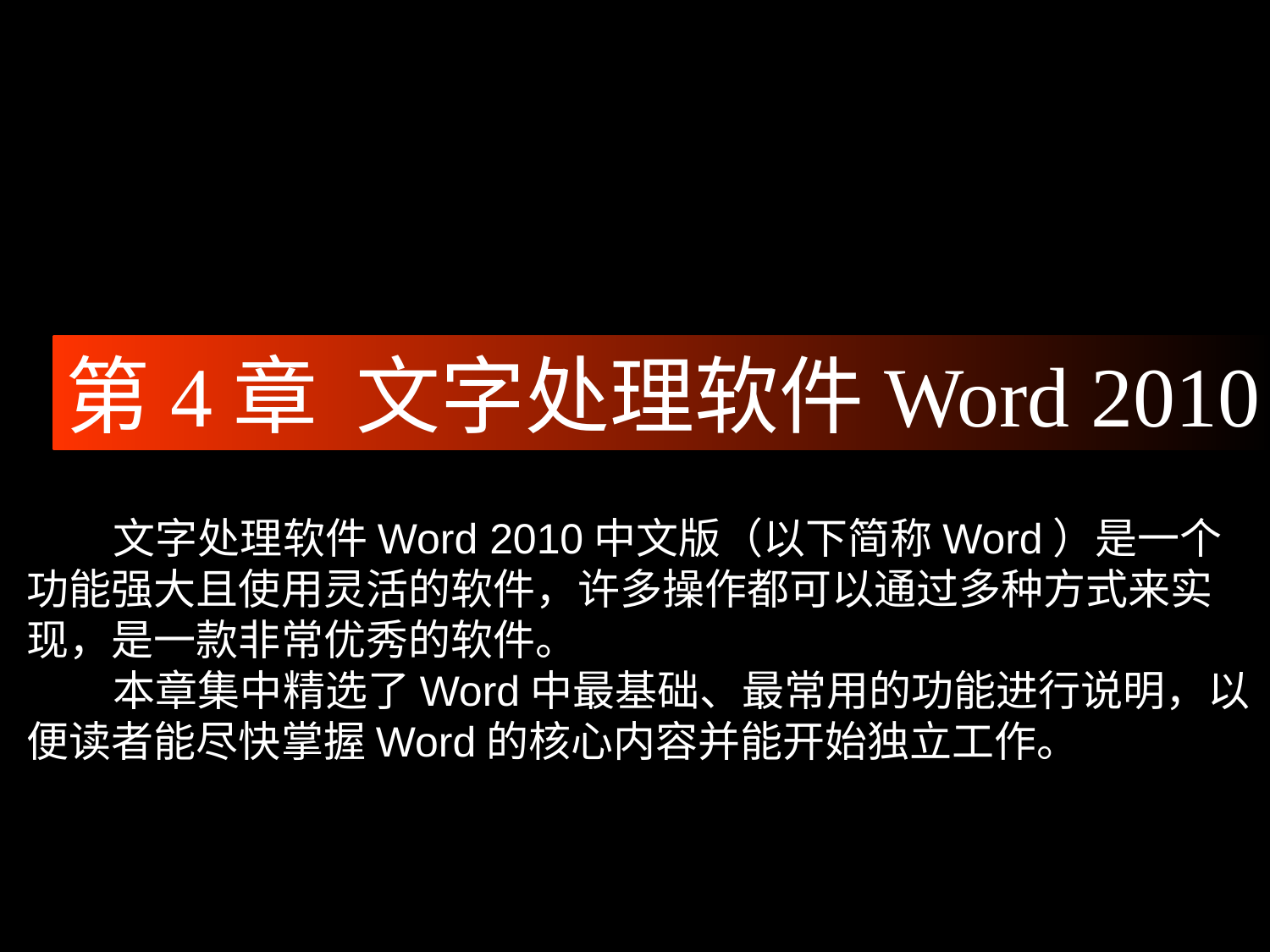

第4章  文字处理软件Word 2010
        文字处理软件Word 2010中文版（以下简称Word）是一个功能强大且使用灵活的软件，许多操作都可以通过多种方式来实现，是一款非常优秀的软件。
        本章集中精选了Word中最基础、最常用的功能进行说明，以便读者能尽快掌握Word的核心内容并能开始独立工作。